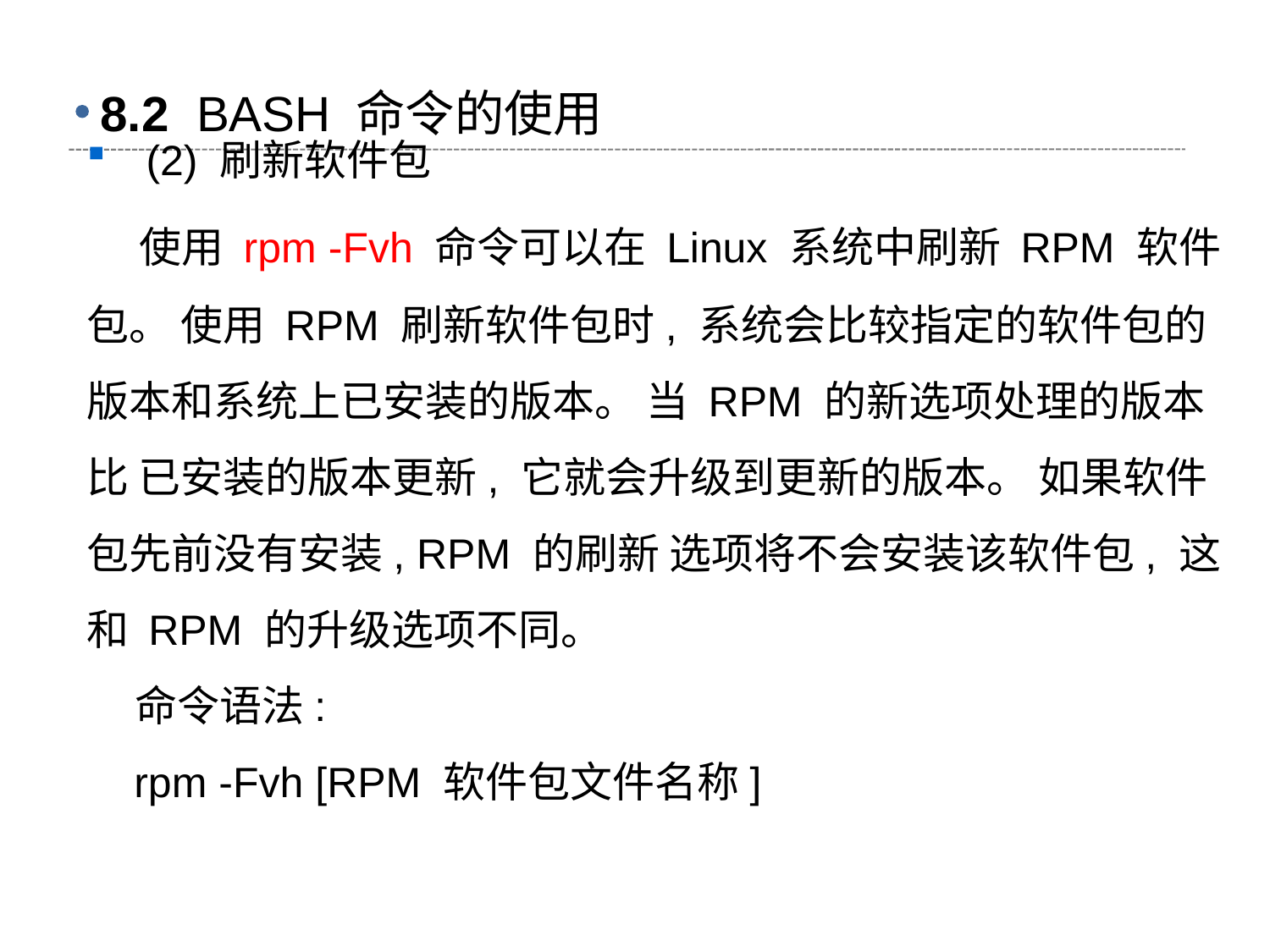

# 8.2  BASH 命令的使用

 (2) 刷新软件包
    使用 rpm -Fvh 命令可以在 Linux 系统中刷新 RPM 软件包。 使用 RPM 刷新软件包时, 系统会比较指定的软件包的版本和系统上已安装的版本。 当 RPM 的新选项处理的版本比 已安装的版本更新, 它就会升级到更新的版本。 如果软件包先前没有安装, RPM 的刷新 选项将不会安装该软件包, 这和 RPM 的升级选项不同。
    命令语法:
    rpm -Fvh [RPM 软件包文件名称]